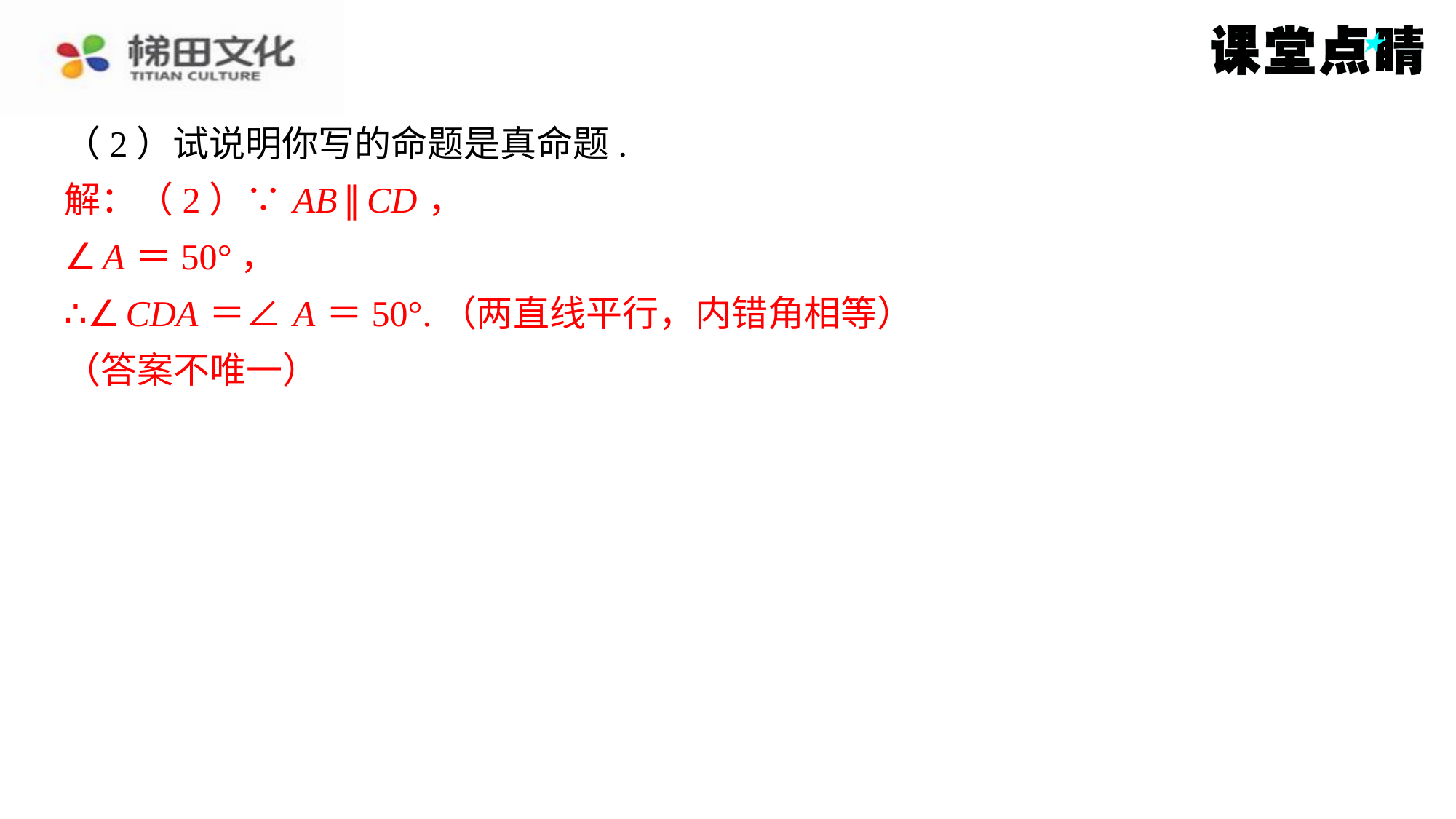

（2）试说明你写的命题是真命题.
解：（2）∵ AB ∥ CD ，
∠ A ＝50°，
∴∠ CDA ＝∠ A ＝50°.（两直线平行，内错角相等）
（答案不唯一）
解：（2）∵ AB ∥ CD ，
∠ A ＝50°，
∴∠ CDA ＝∠ A ＝50°.（两直线平行，内错角相等）
（答案不唯一）